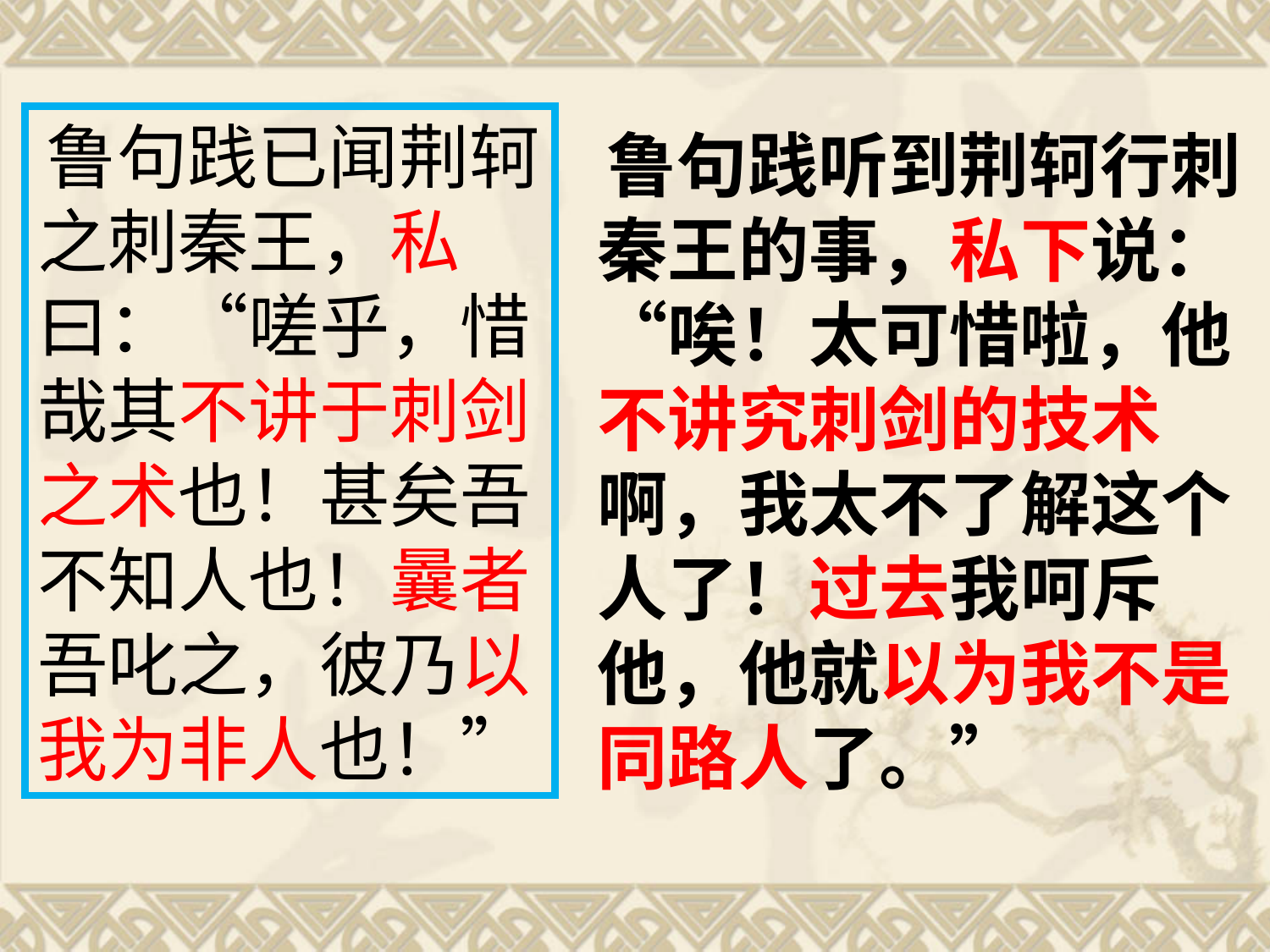

鲁句践已闻荆轲之刺秦王，私曰：“嗟乎，惜哉其不讲于刺剑之术也！甚矣吾不知人也！曩者吾叱之，彼乃以我为非人也！”
鲁句践听到荆轲行刺秦王的事，私下说：“唉！太可惜啦，他不讲究刺剑的技术啊，我太不了解这个人了！过去我呵斥他，他就以为我不是同路人了。”